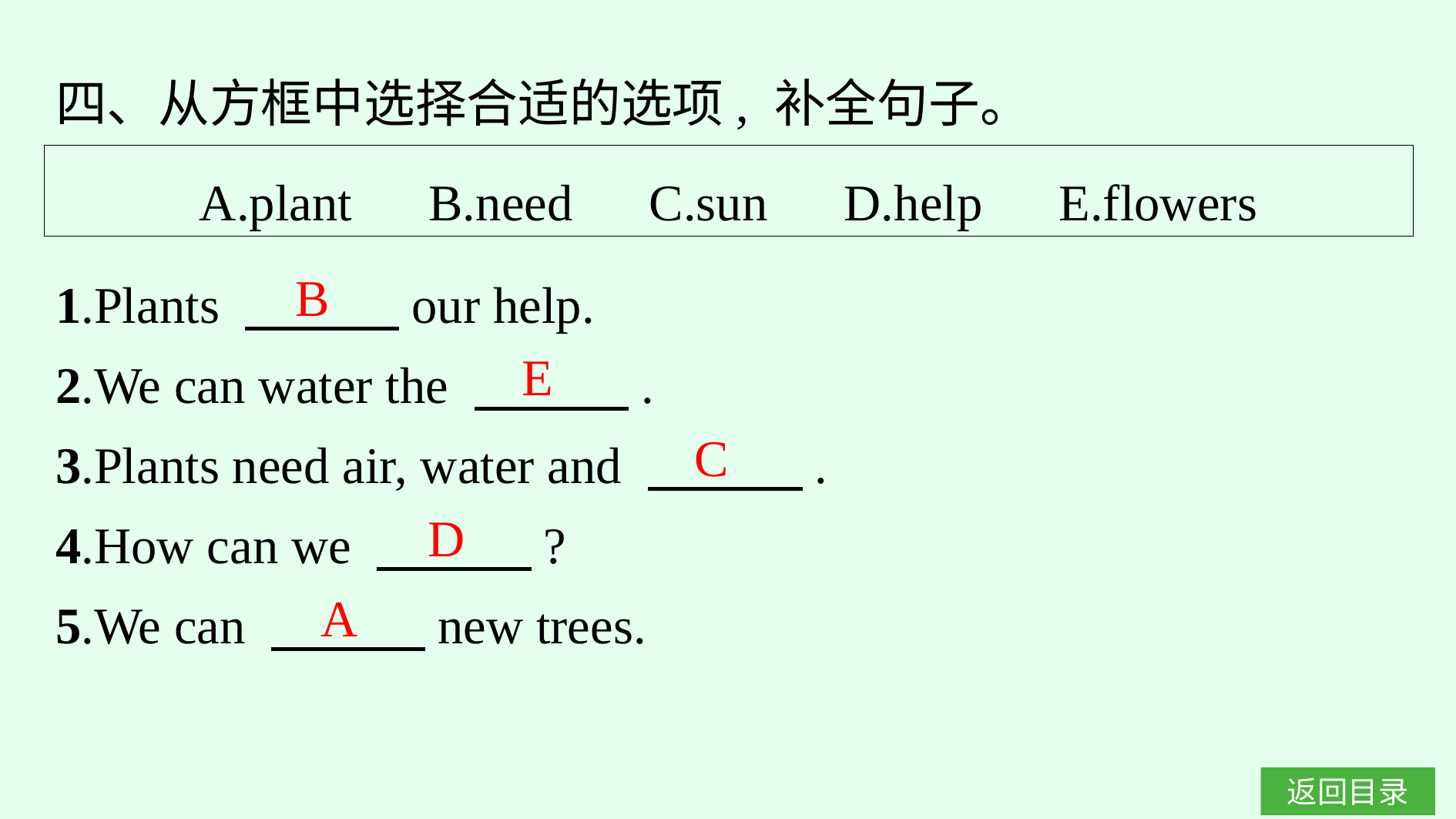

四、从方框中选择合适的选项, 补全句子。
A.plant　B.need　C.sun　D.help　E.flowers
1.Plants 　　　our help.
2.We can water the 　　　.
3.Plants need air, water and 　　　.
4.How can we 　　　?
5.We can 　　　new trees.
B
E
C
D
A